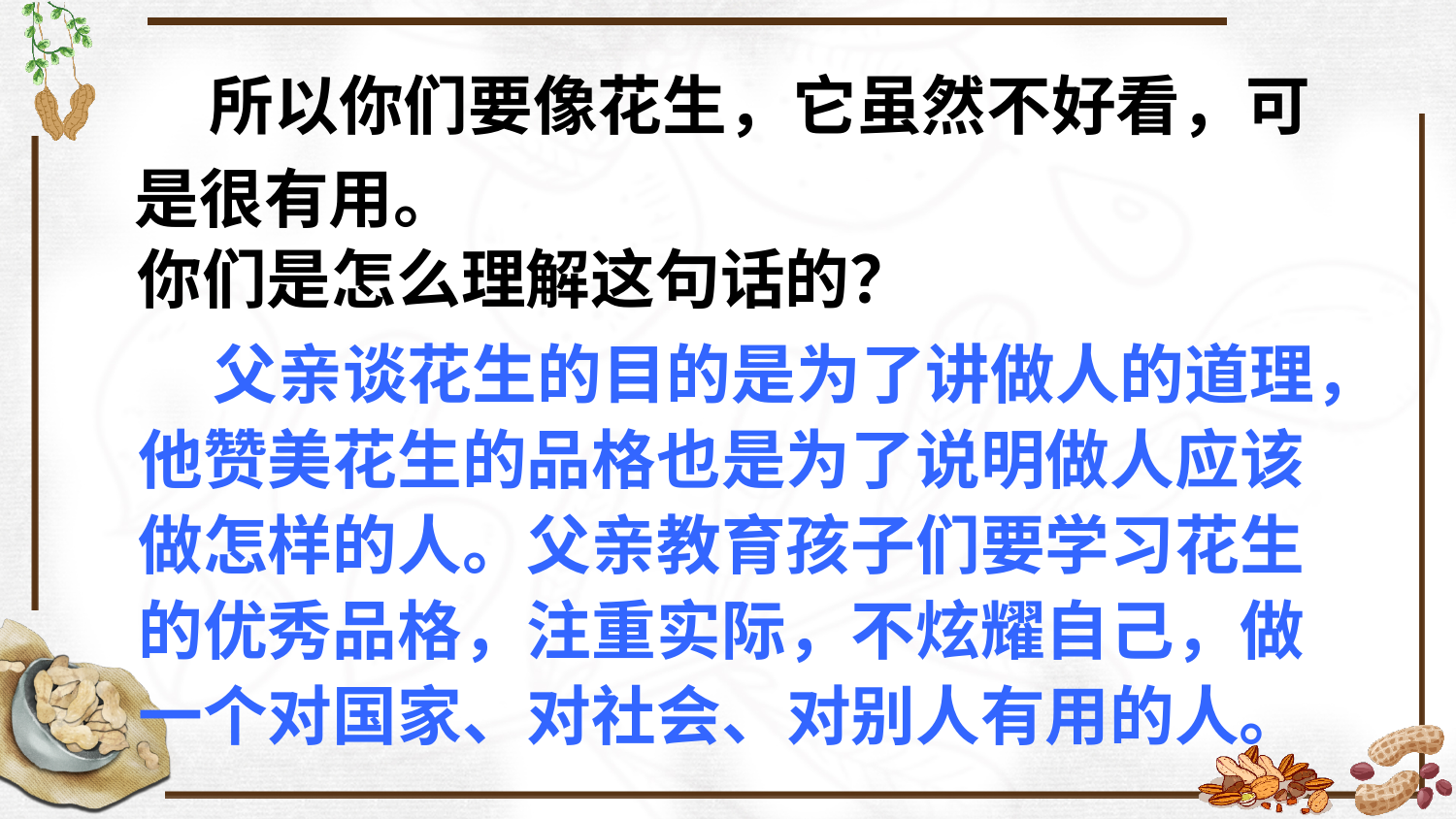

所以你们要像花生，它虽然不好看，可是很有用。
你们是怎么理解这句话的？
    父亲谈花生的目的是为了讲做人的道理，他赞美花生的品格也是为了说明做人应该做怎样的人。父亲教育孩子们要学习花生的优秀品格，注重实际，不炫耀自己，做一个对国家、对社会、对别人有用的人。